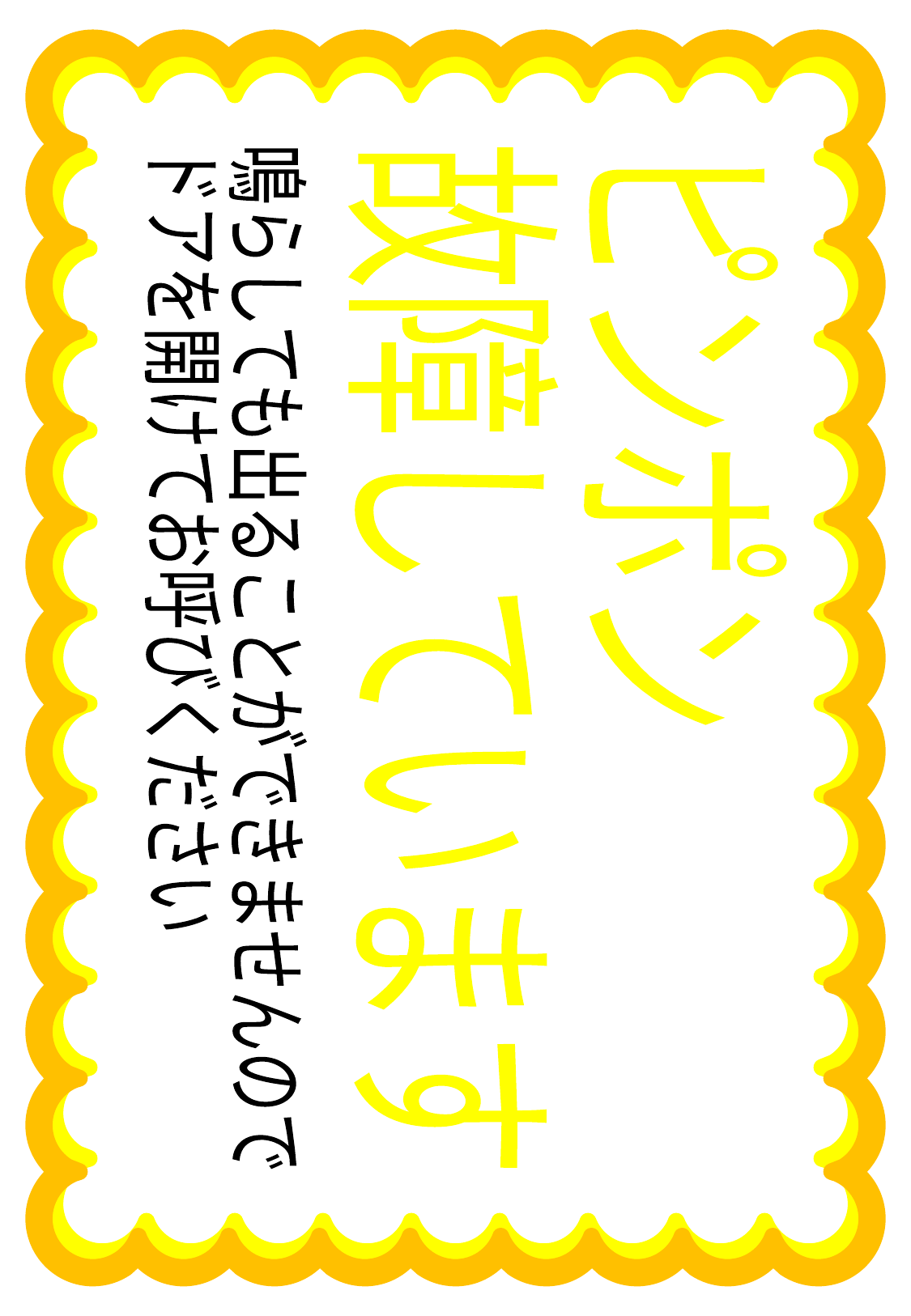

ピンポン
故障しています
鳴らしても出ることができませんので
ドアを開けてお呼びください